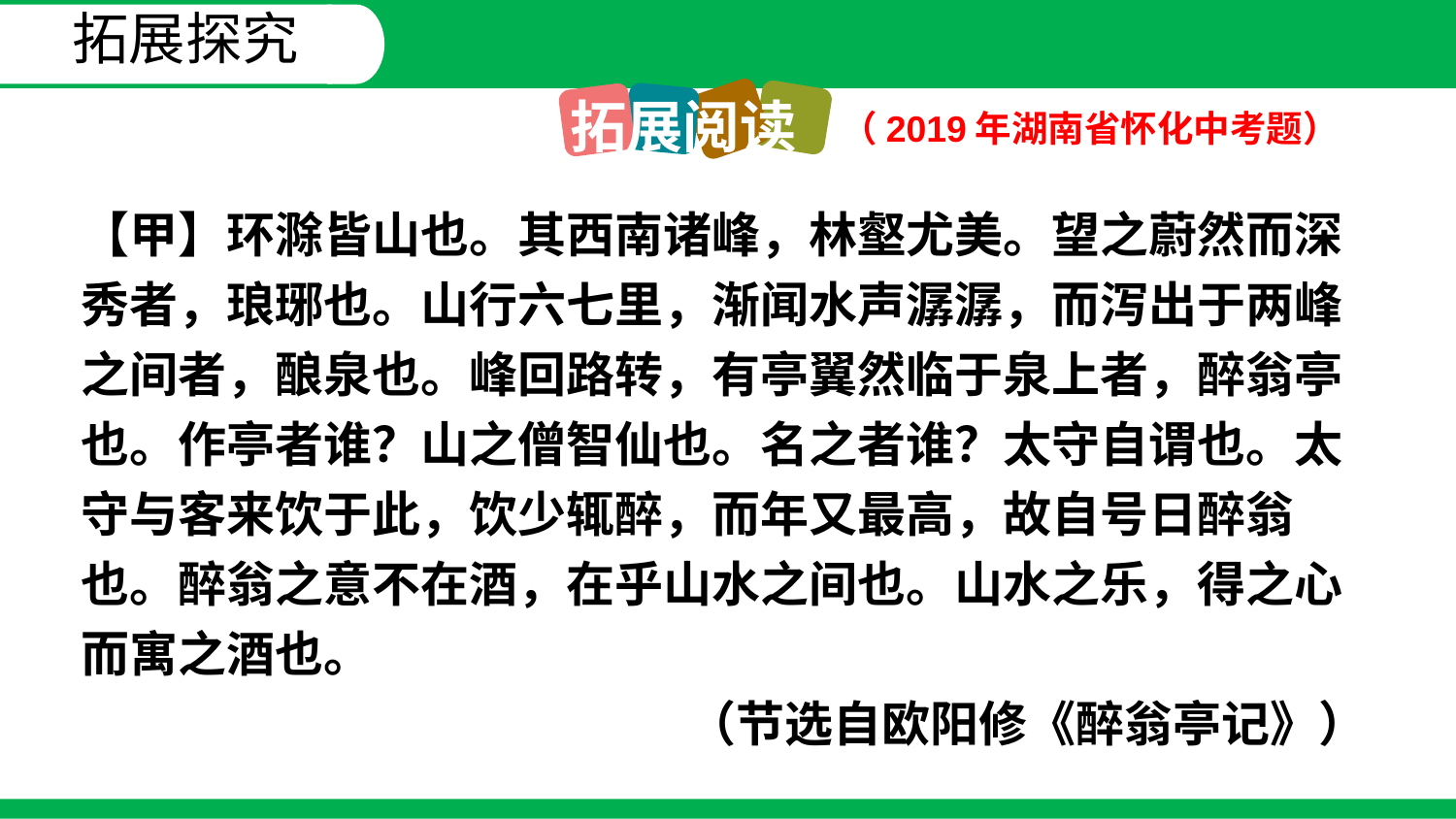

拓展探究
拓展阅读

（2019年湖南省怀化中考题）
【甲】环滁皆山也。其西南诸峰，林壑尤美。望之蔚然而深秀者，琅琊也。山行六七里，渐闻水声潺潺，而泻出于两峰之间者，酿泉也。峰回路转，有亭翼然临于泉上者，醉翁亭也。作亭者谁？山之僧智仙也。名之者谁？太守自谓也。太守与客来饮于此，饮少辄醉，而年又最高，故自号日醉翁
也。醉翁之意不在酒，在乎山水之间也。山水之乐，得之心而寓之酒也。
（节选自欧阳修《醉翁亭记》）